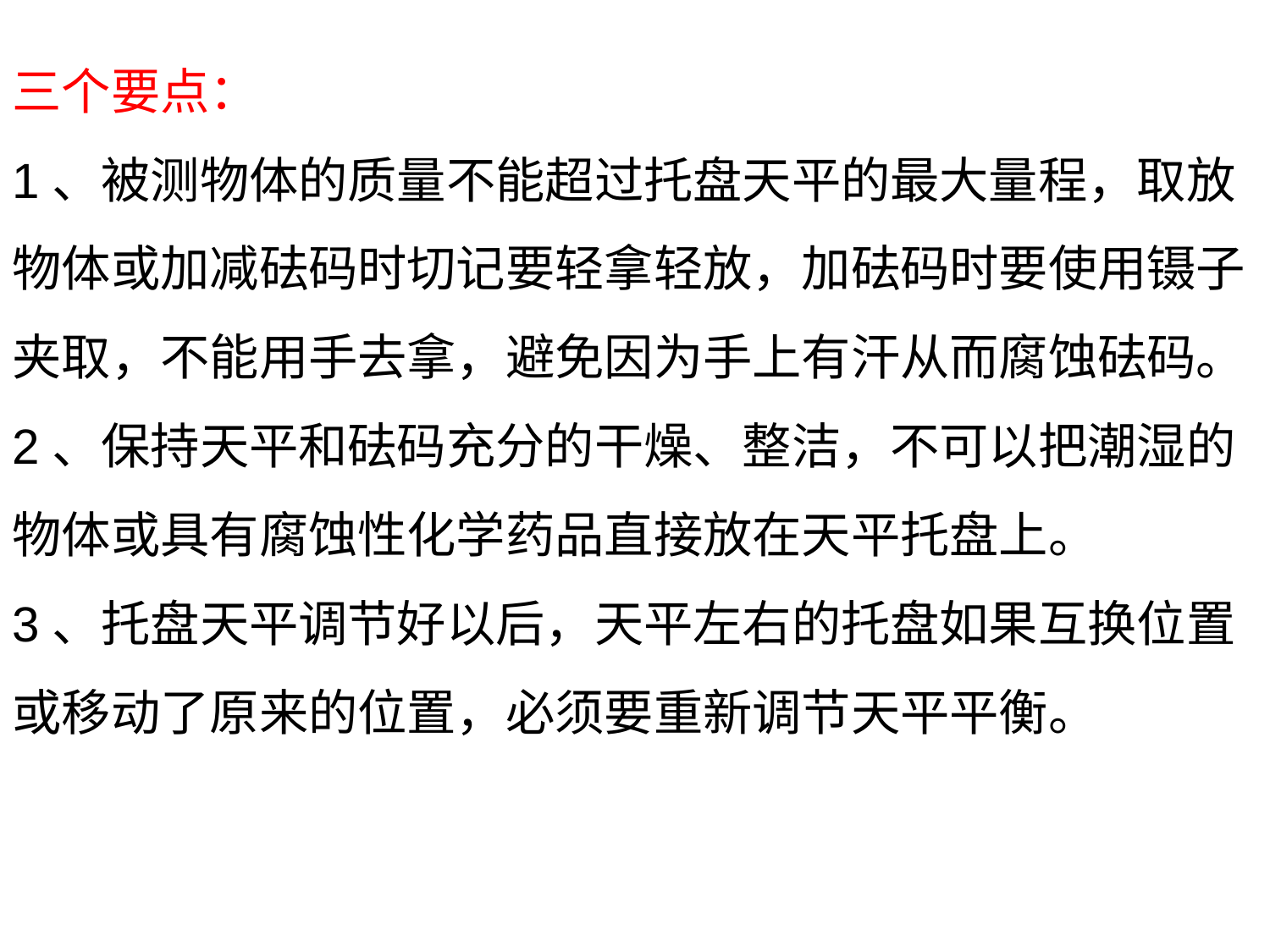

三个要点：
1、被测物体的质量不能超过托盘天平的最大量程，取放物体或加减砝码时切记要轻拿轻放，加砝码时要使用镊子夹取，不能用手去拿，避免因为手上有汗从而腐蚀砝码。
2、保持天平和砝码充分的干燥、整洁，不可以把潮湿的物体或具有腐蚀性化学药品直接放在天平托盘上。
3、托盘天平调节好以后，天平左右的托盘如果互换位置或移动了原来的位置，必须要重新调节天平平衡。